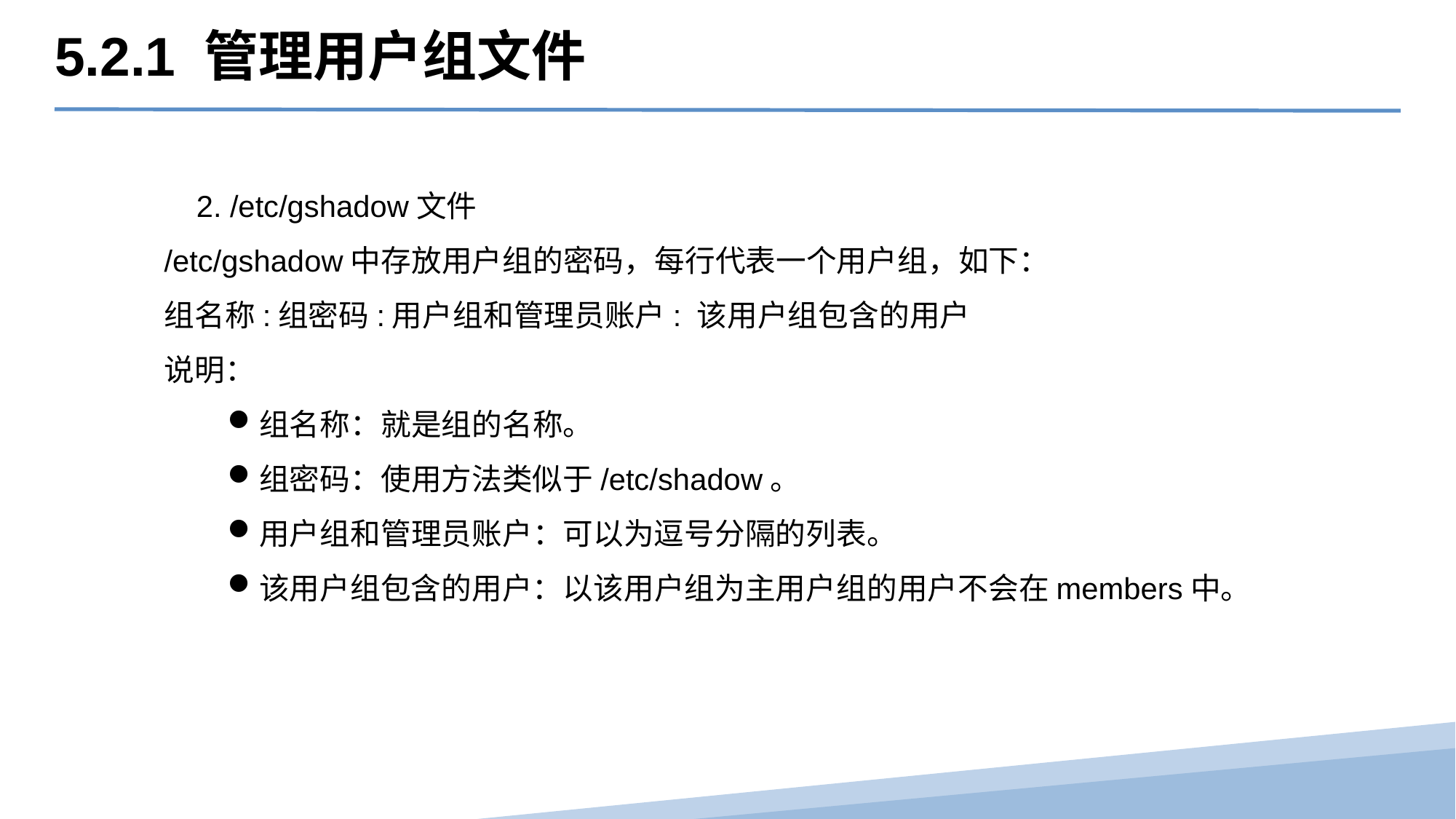

5.2.1 管理用户组文件
2. /etc/gshadow文件
/etc/gshadow中存放用户组的密码，每行代表一个用户组，如下：
组名称:组密码:用户组和管理员账户: 该用户组包含的用户
说明：
组名称：就是组的名称。
组密码：使用方法类似于/etc/shadow。
用户组和管理员账户：可以为逗号分隔的列表。
该用户组包含的用户：以该用户组为主用户组的用户不会在members中。